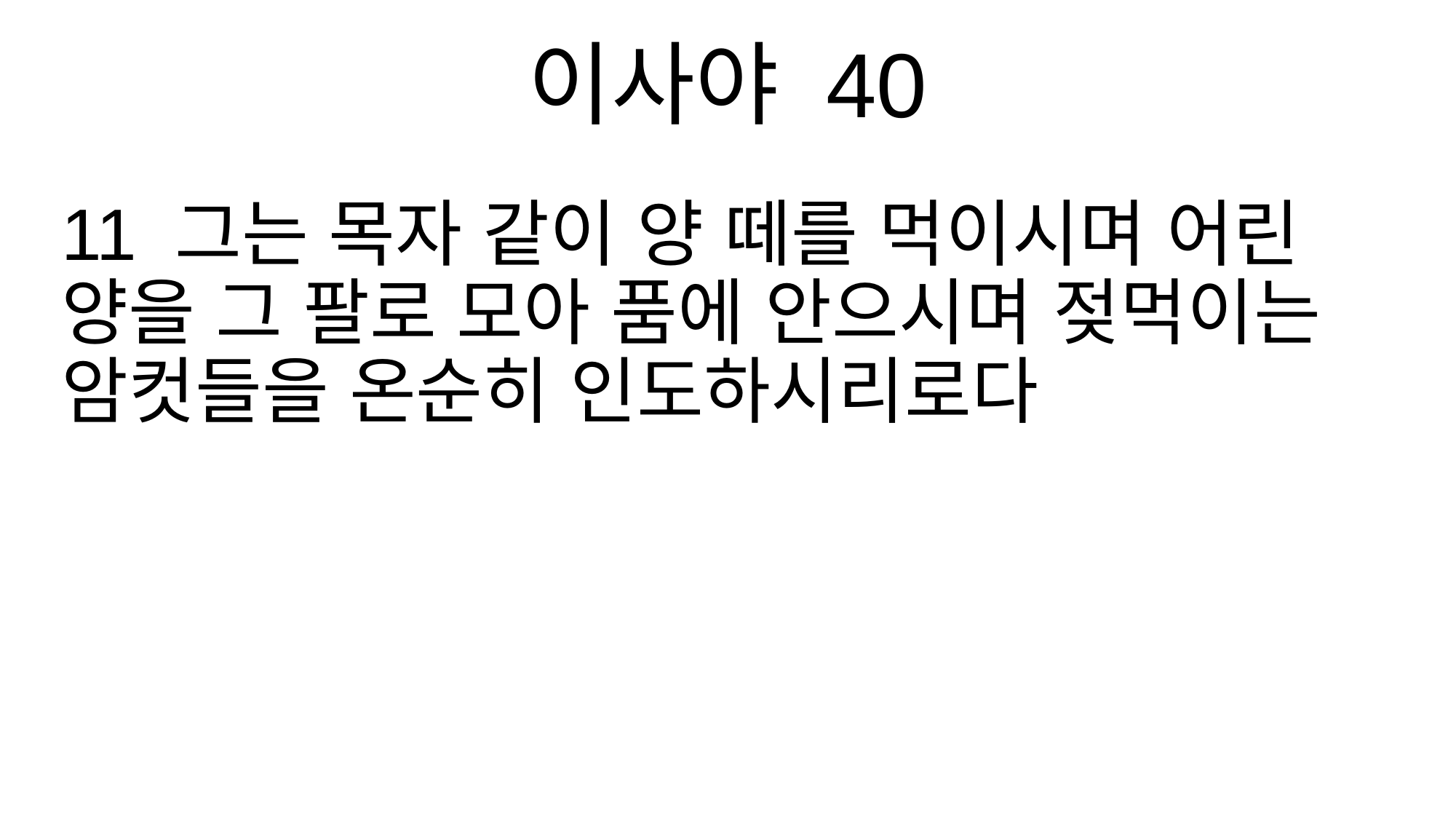

이사야 40
11 그는 목자 같이 양 떼를 먹이시며 어린 양을 그 팔로 모아 품에 안으시며 젖먹이는 암컷들을 온순히 인도하시리로다